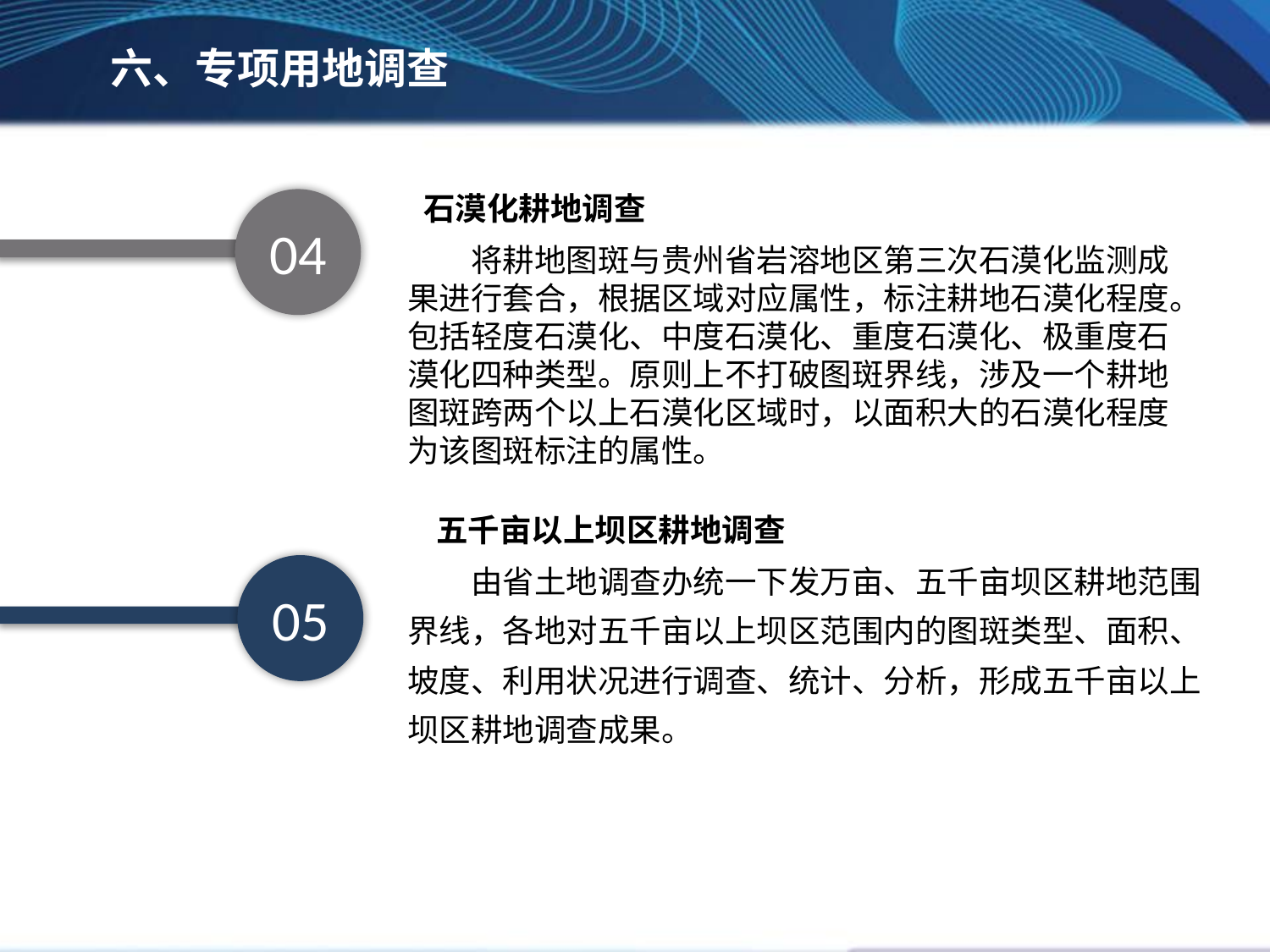

六、专项用地调查
石漠化耕地调查
04
将耕地图斑与贵州省岩溶地区第三次石漠化监测成果进行套合，根据区域对应属性，标注耕地石漠化程度。包括轻度石漠化、中度石漠化、重度石漠化、极重度石漠化四种类型。原则上不打破图斑界线，涉及一个耕地图斑跨两个以上石漠化区域时，以面积大的石漠化程度为该图斑标注的属性。

五千亩以上坝区耕地调查
由省土地调查办统一下发万亩、五千亩坝区耕地范围界线，各地对五千亩以上坝区范围内的图斑类型、面积、坡度、利用状况进行调查、统计、分析，形成五千亩以上坝区耕地调查成果。
05